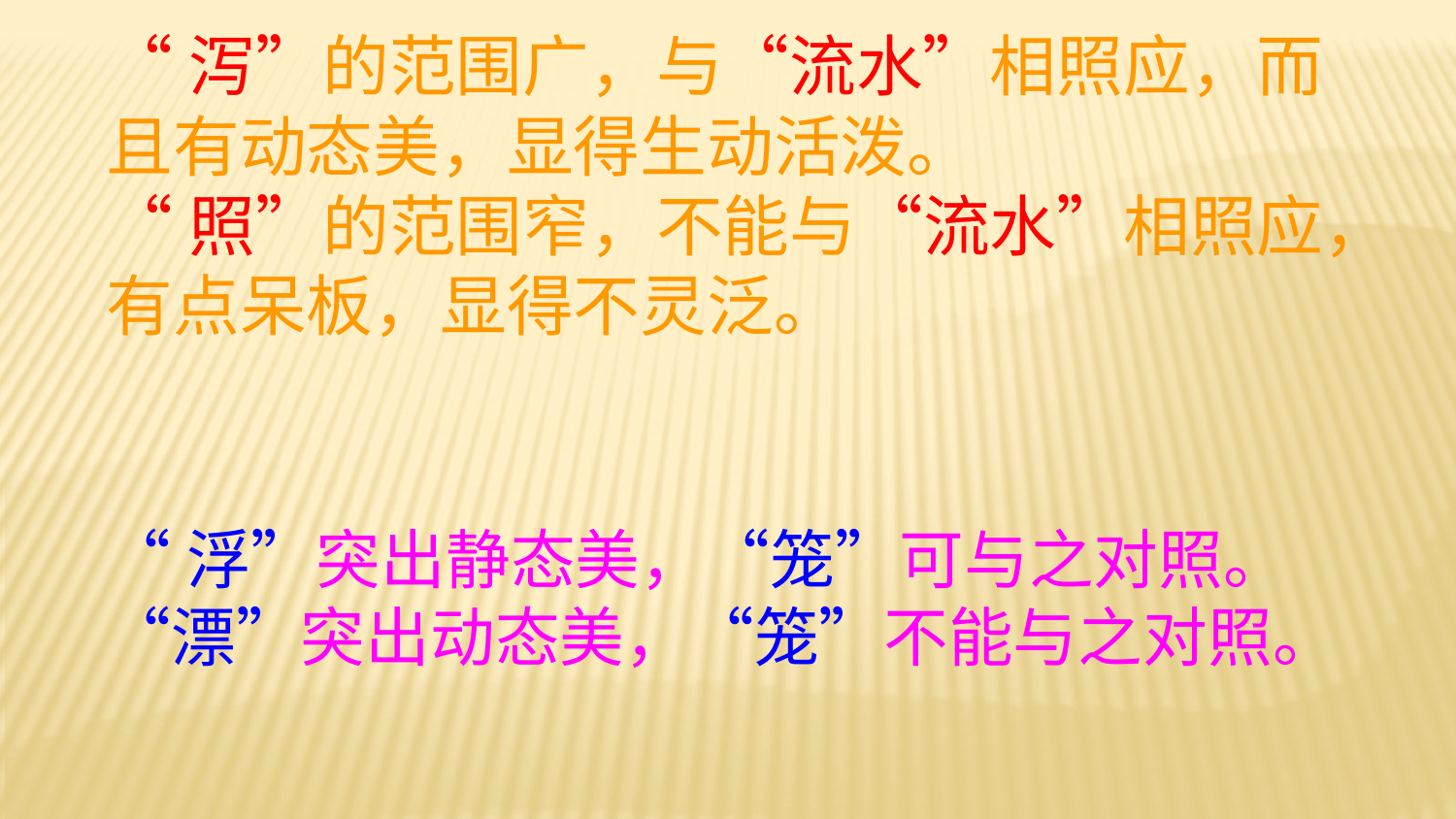

“泻”的范围广，与“流水”相照应，而
且有动态美，显得生动活泼。
“照”的范围窄，不能与“流水”相照应，有点呆板，显得不灵泛。
“浮”突出静态美，“笼”可与之对照。“漂”突出动态美，“笼”不能与之对照。